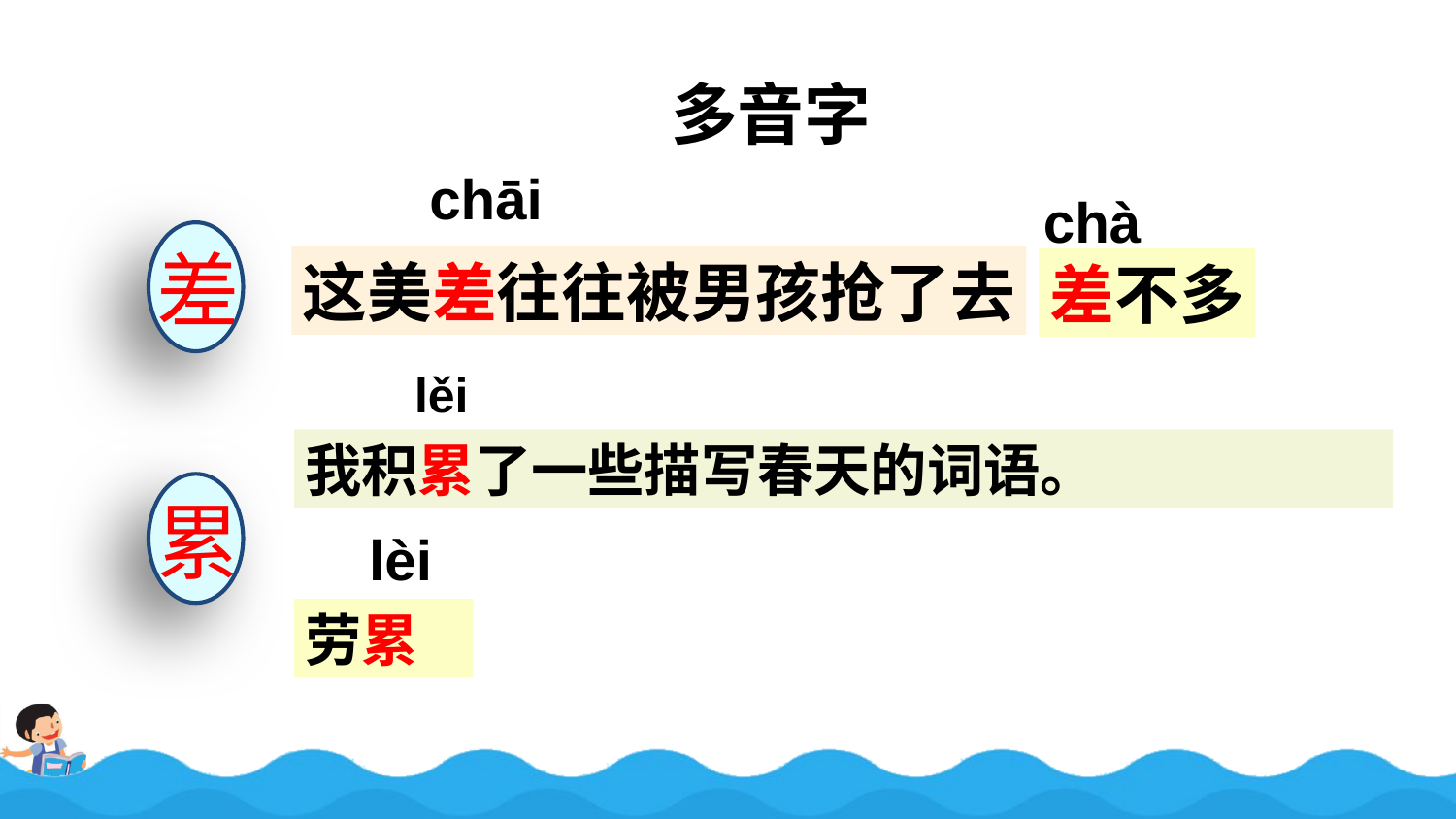

多音字
chāi
chà

差
这美差往往被男孩抢了去
差不多
lěi
我积累了一些描写春天的词语。

累
lèi
劳累